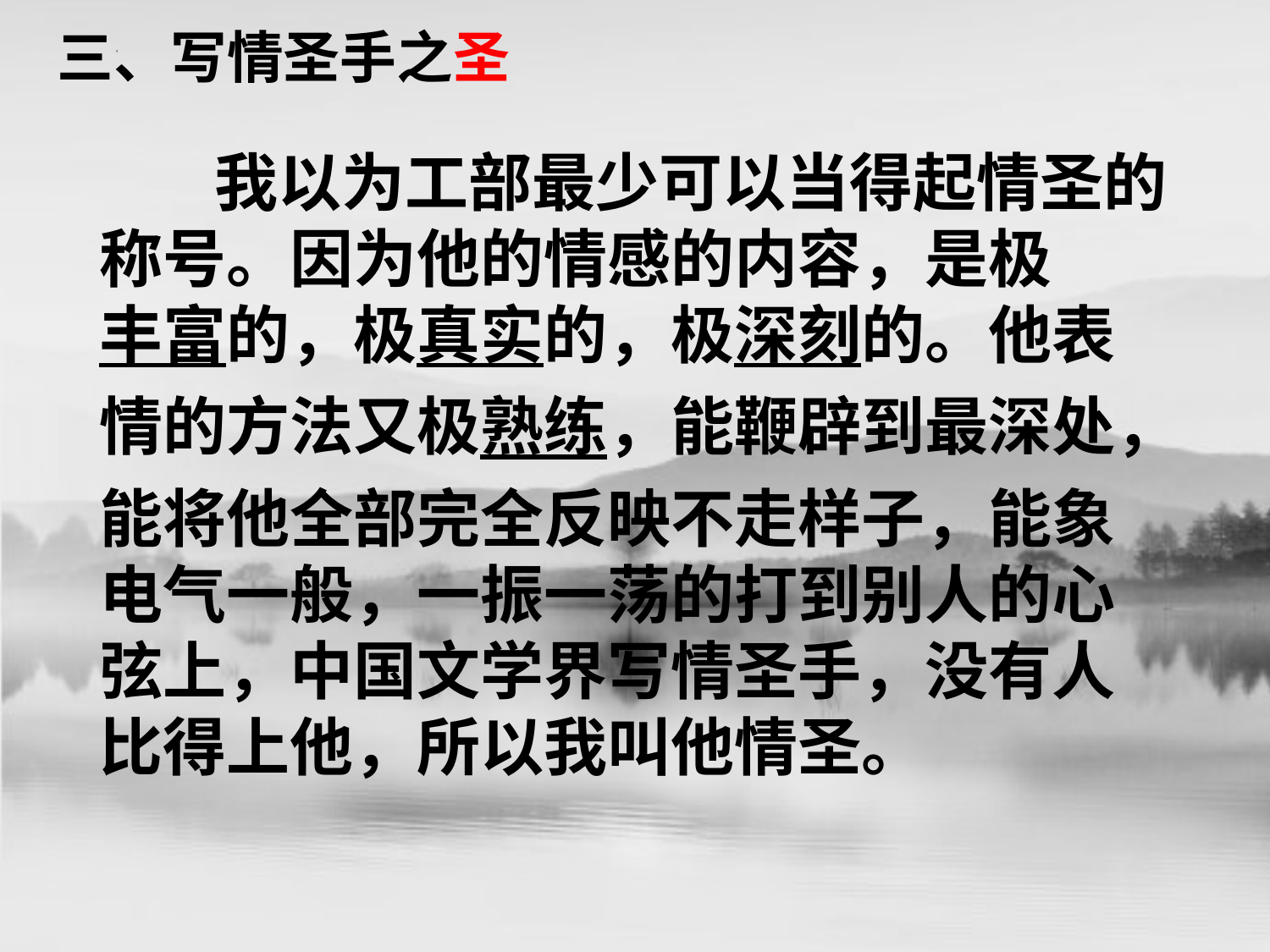

三、写情圣手之圣
       我以为工部最少可以当得起情圣的称号。因为他的情感的内容，是极丰富的，极真实的，极深刻的。他表情的方法又极熟练，能鞭辟到最深处，能将他全部完全反映不走样子，能象电气一般，一振一荡的打到别人的心弦上，中国文学界写情圣手，没有人比得上他，所以我叫他情圣。